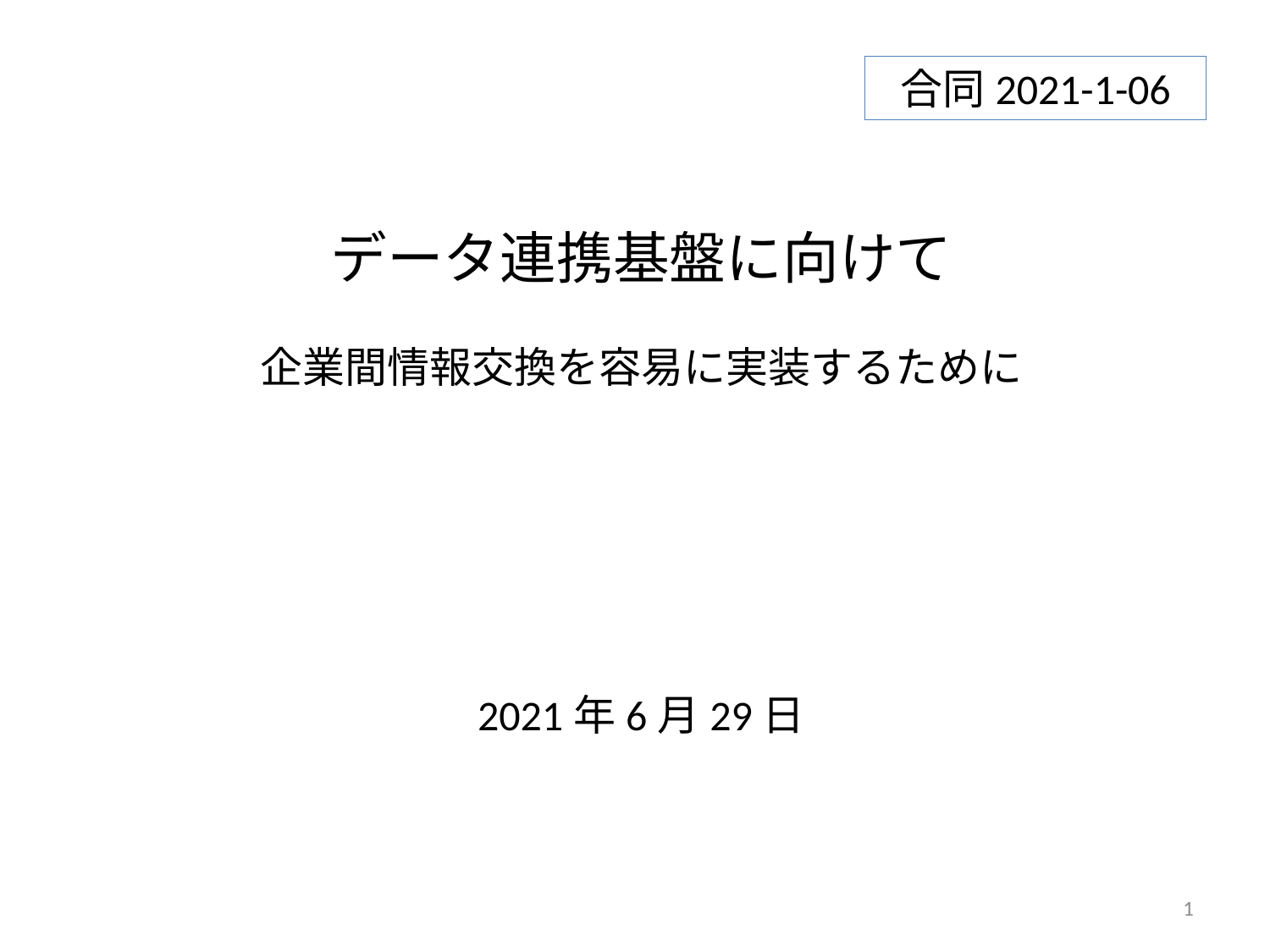

合同2021-1-06
データ連携基盤に向けて

企業間情報交換を容易に実装するために
2021年6月29日
1